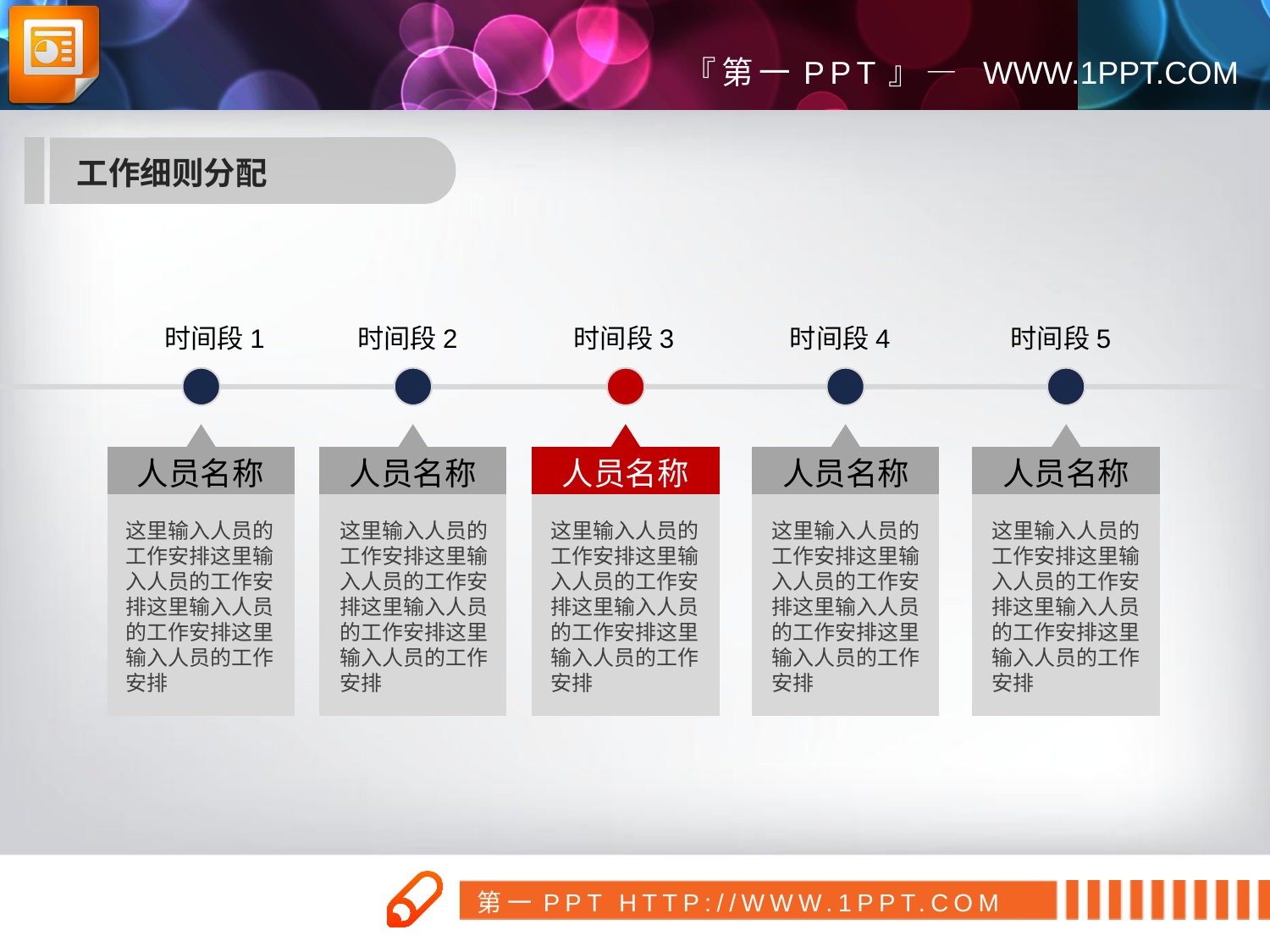

工作细则分配
时间段1
时间段2
时间段3
时间段4
时间段5

人员名称
这里输入人员的工作安排这里输入人员的工作安排这里输入人员的工作安排这里输入人员的工作安排

人员名称
这里输入人员的工作安排这里输入人员的工作安排这里输入人员的工作安排这里输入人员的工作安排

人员名称
这里输入人员的工作安排这里输入人员的工作安排这里输入人员的工作安排这里输入人员的工作安排

人员名称
这里输入人员的工作安排这里输入人员的工作安排这里输入人员的工作安排这里输入人员的工作安排

人员名称
这里输入人员的工作安排这里输入人员的工作安排这里输入人员的工作安排这里输入人员的工作安排